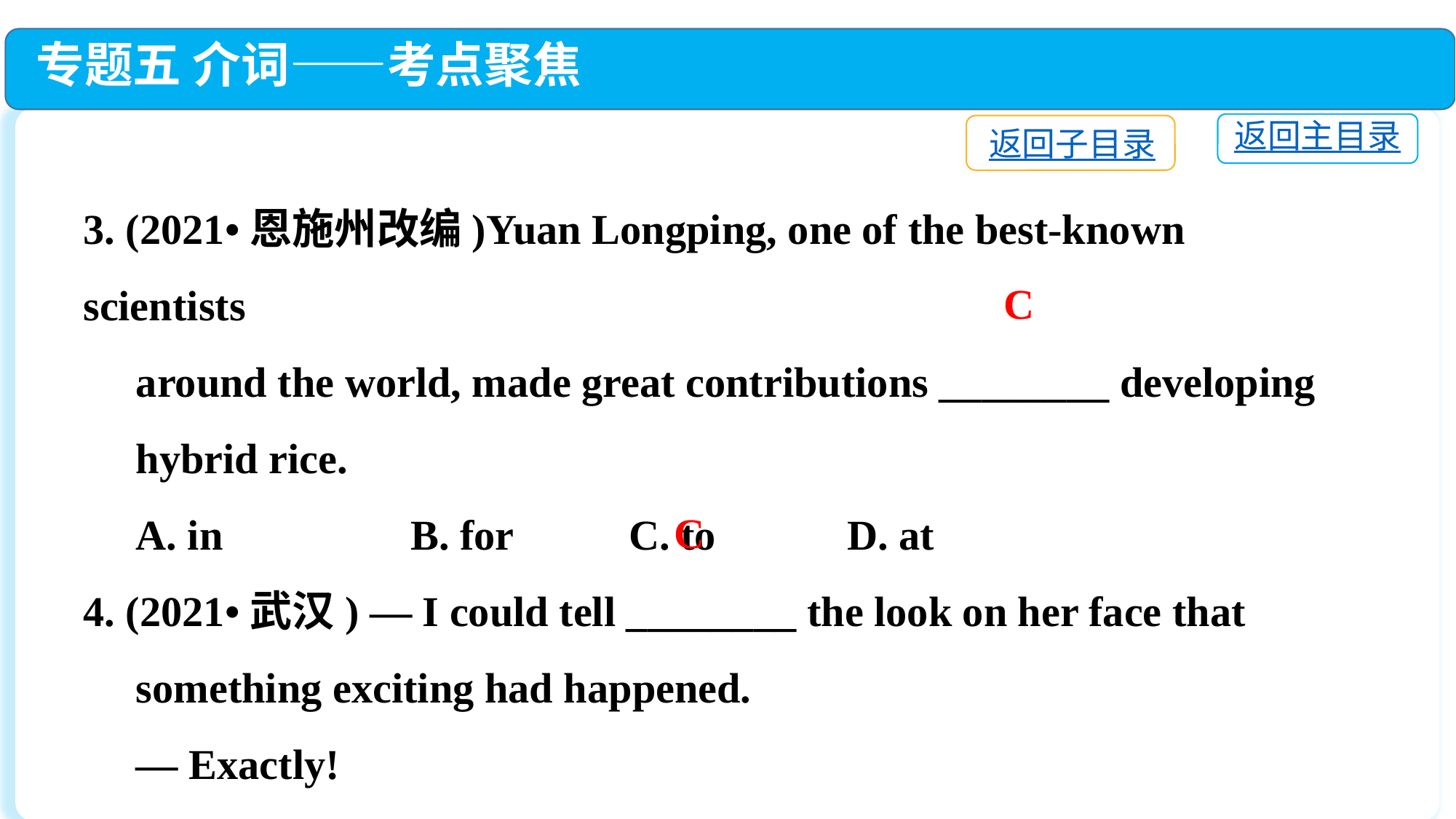

专题五 介词——考点聚焦

返回主目录

返回子目录
3. (2021•恩施州改编)Yuan Longping, one of the best-known scientists
     around the world, made great contributions ________ developing
     hybrid rice.
     A. in		B. for		C. to		D. at
4. (2021•武汉) — I could tell ________ the look on her face that
     something exciting had happened.
     — Exactly!
     A. on		B. with	C. by		D. at
C
C